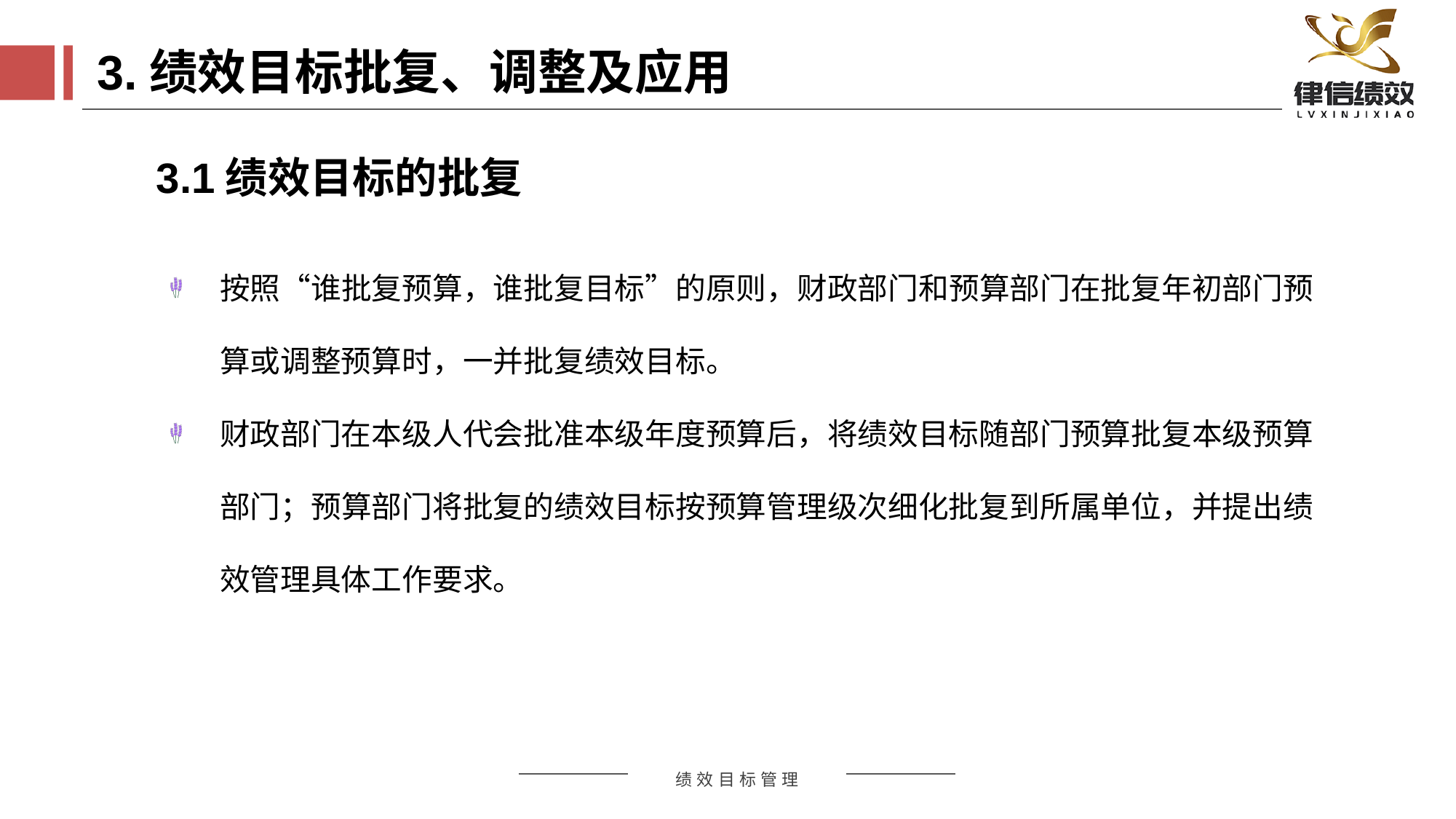

3.绩效目标批复、调整及应用
3.1绩效目标的批复
按照“谁批复预算，谁批复目标”的原则，财政部门和预算部门在批复年初部门预算或调整预算时，一并批复绩效目标。
财政部门在本级人代会批准本级年度预算后，将绩效目标随部门预算批复本级预算部门；预算部门将批复的绩效目标按预算管理级次细化批复到所属单位，并提出绩效管理具体工作要求。